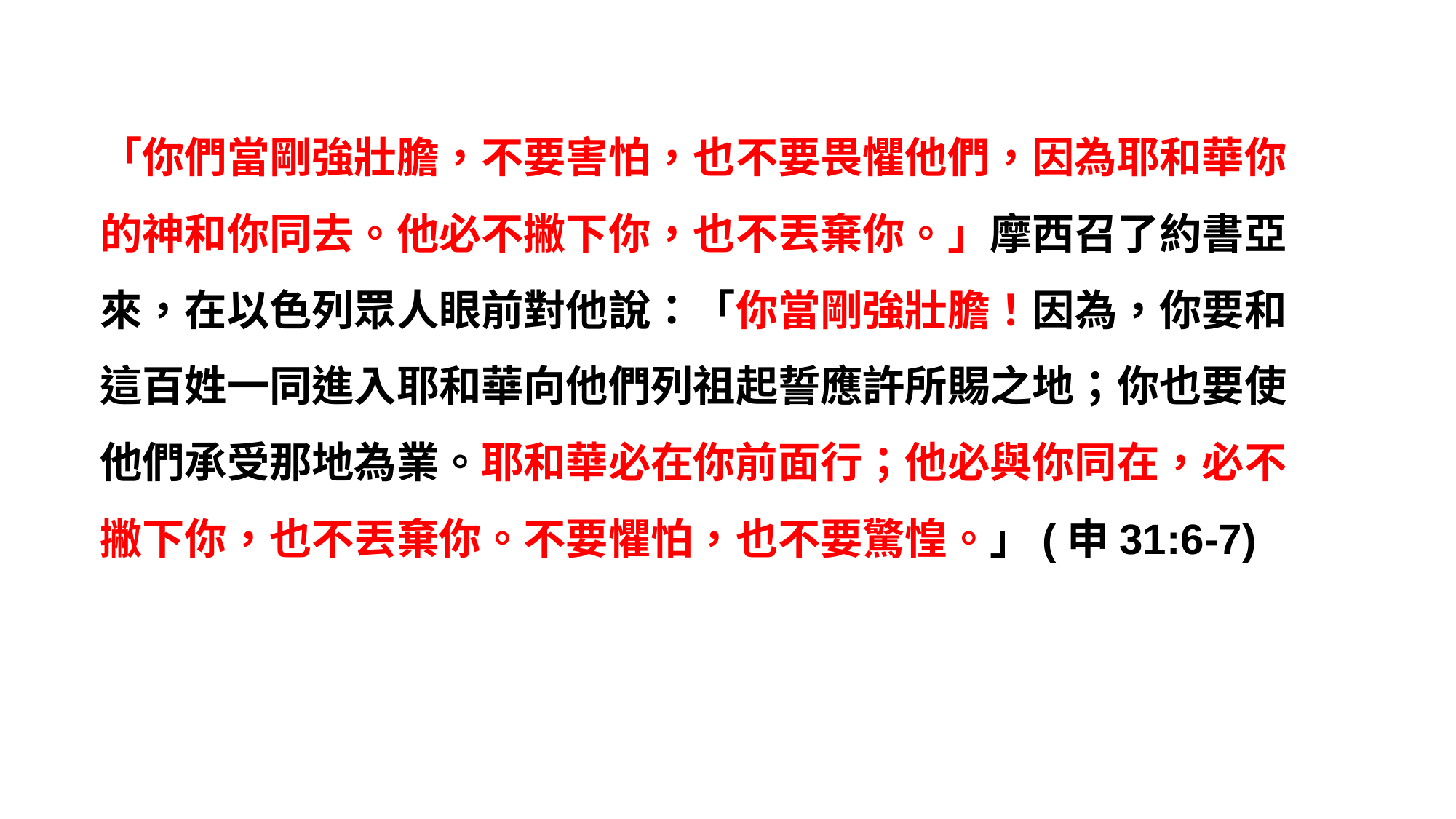

「你們當剛強壯膽，不要害怕，也不要畏懼他們，因為耶和華你的神和你同去。他必不撇下你，也不丟棄你。」摩西召了約書亞來，在以色列眾人眼前對他說：「你當剛強壯膽！因為，你要和這百姓一同進入耶和華向他們列祖起誓應許所賜之地；你也要使他們承受那地為業。耶和華必在你前面行；他必與你同在，必不撇下你，也不丟棄你。不要懼怕，也不要驚惶。」(申31:6-7)